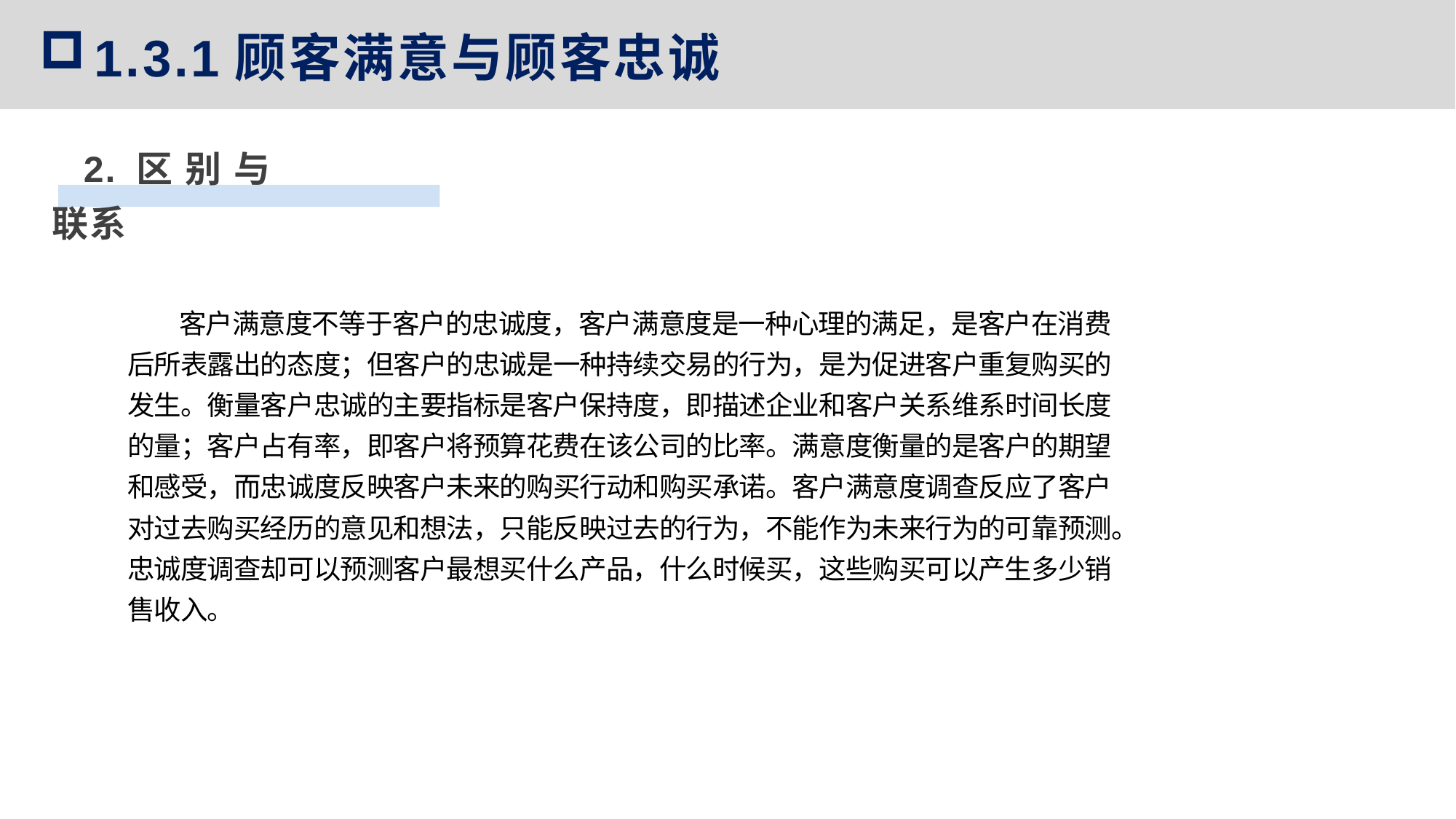

1.3.1顾客满意与顾客忠诚
2.区别与联系

        客户满意度不等于客户的忠诚度，客户满意度是一种心理的满足，是客户在消费后所表露出的态度；但客户的忠诚是一种持续交易的行为，是为促进客户重复购买的发生。衡量客户忠诚的主要指标是客户保持度，即描述企业和客户关系维系时间长度的量；客户占有率，即客户将预算花费在该公司的比率。满意度衡量的是客户的期望和感受，而忠诚度反映客户未来的购买行动和购买承诺。客户满意度调查反应了客户对过去购买经历的意见和想法，只能反映过去的行为，不能作为未来行为的可靠预测。忠诚度调查却可以预测客户最想买什么产品，什么时候买，这些购买可以产生多少销售收入。